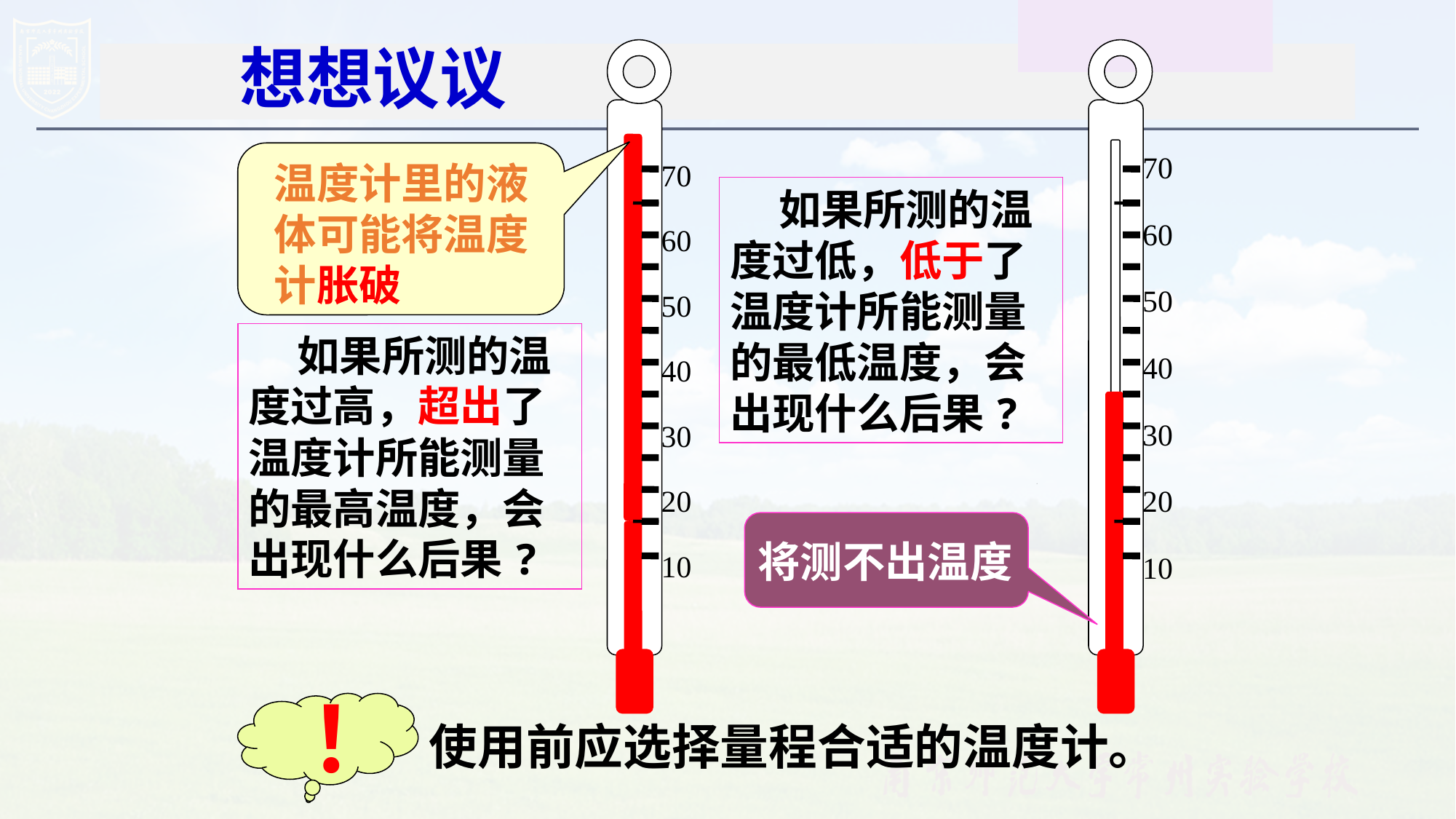

想想议议

70
60
50
40
30
20
10
70
60
50
40
30
20
10

温度计里的液体可能将温度计胀破

    如果所测的温度过低，低于了温度计所能测量的最低温度，会出现什么后果?

    如果所测的温度过高，超出了温度计所能测量的最高温度，会出现什么后果?

 将测不出温度

！

使用前应选择量程合适的温度计。